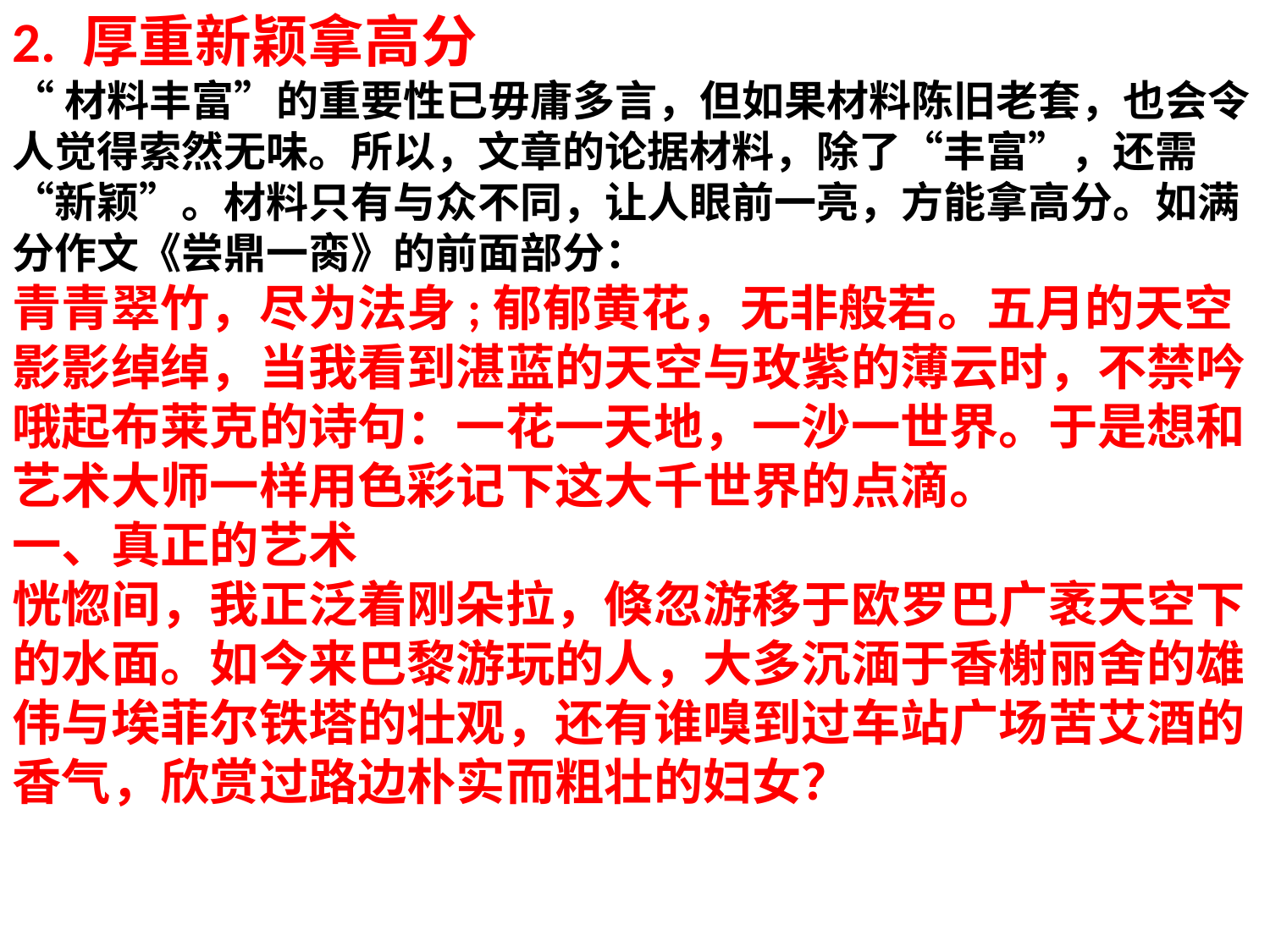

2. 厚重新颖拿高分
“材料丰富”的重要性已毋庸多言，但如果材料陈旧老套，也会令人觉得索然无味。所以，文章的论据材料，除了“丰富”，还需“新颖”。材料只有与众不同，让人眼前一亮，方能拿高分。如满分作文《尝鼎一脔》的前面部分：
青青翠竹，尽为法身;郁郁黄花，无非般若。五月的天空影影绰绰，当我看到湛蓝的天空与玫紫的薄云时，不禁吟哦起布莱克的诗句：一花一天地，一沙一世界。于是想和艺术大师一样用色彩记下这大千世界的点滴。
一、真正的艺术
恍惚间，我正泛着刚朵拉，倏忽游移于欧罗巴广袤天空下的水面。如今来巴黎游玩的人，大多沉湎于香榭丽舍的雄伟与埃菲尔铁塔的壮观，还有谁嗅到过车站广场苦艾酒的香气，欣赏过路边朴实而粗壮的妇女？